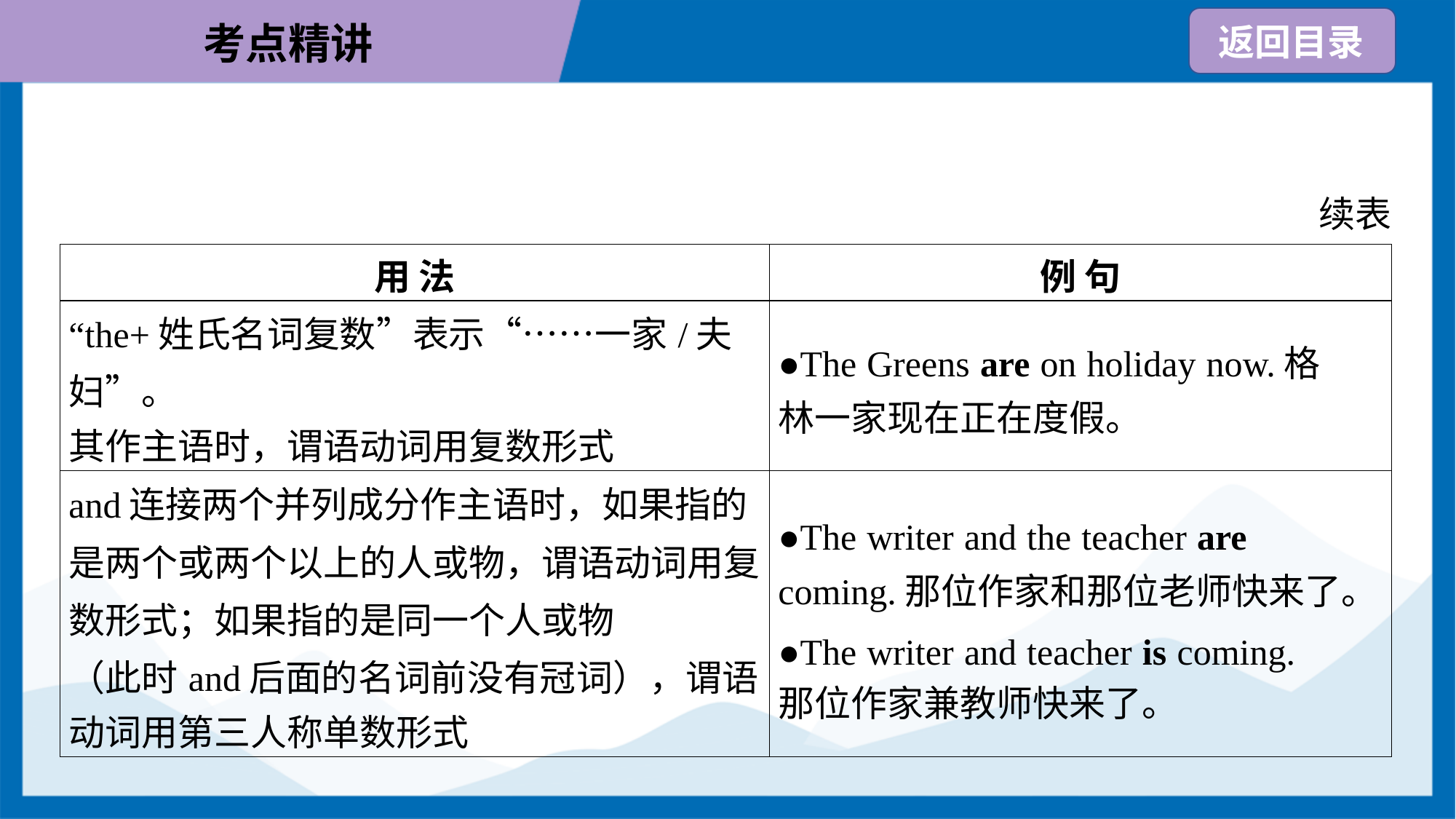

续表
| 用 法 | 例 句 |
| --- | --- |
| “the+姓氏名词复数”表示“……一家/夫妇”。 其作主语时，谓语动词用复数形式 | ●The Greens are on holiday now.格 林一家现在正在度假。 |
| and连接两个并列成分作主语时，如果指的 是两个或两个以上的人或物，谓语动词用复 数形式；如果指的是同一个人或物 （此时and后面的名词前没有冠词），谓语 动词用第三人称单数形式 | ●The writer and the teacher are coming.那位作家和那位老师快来了。 ●The writer and teacher is coming. 那位作家兼教师快来了。 |